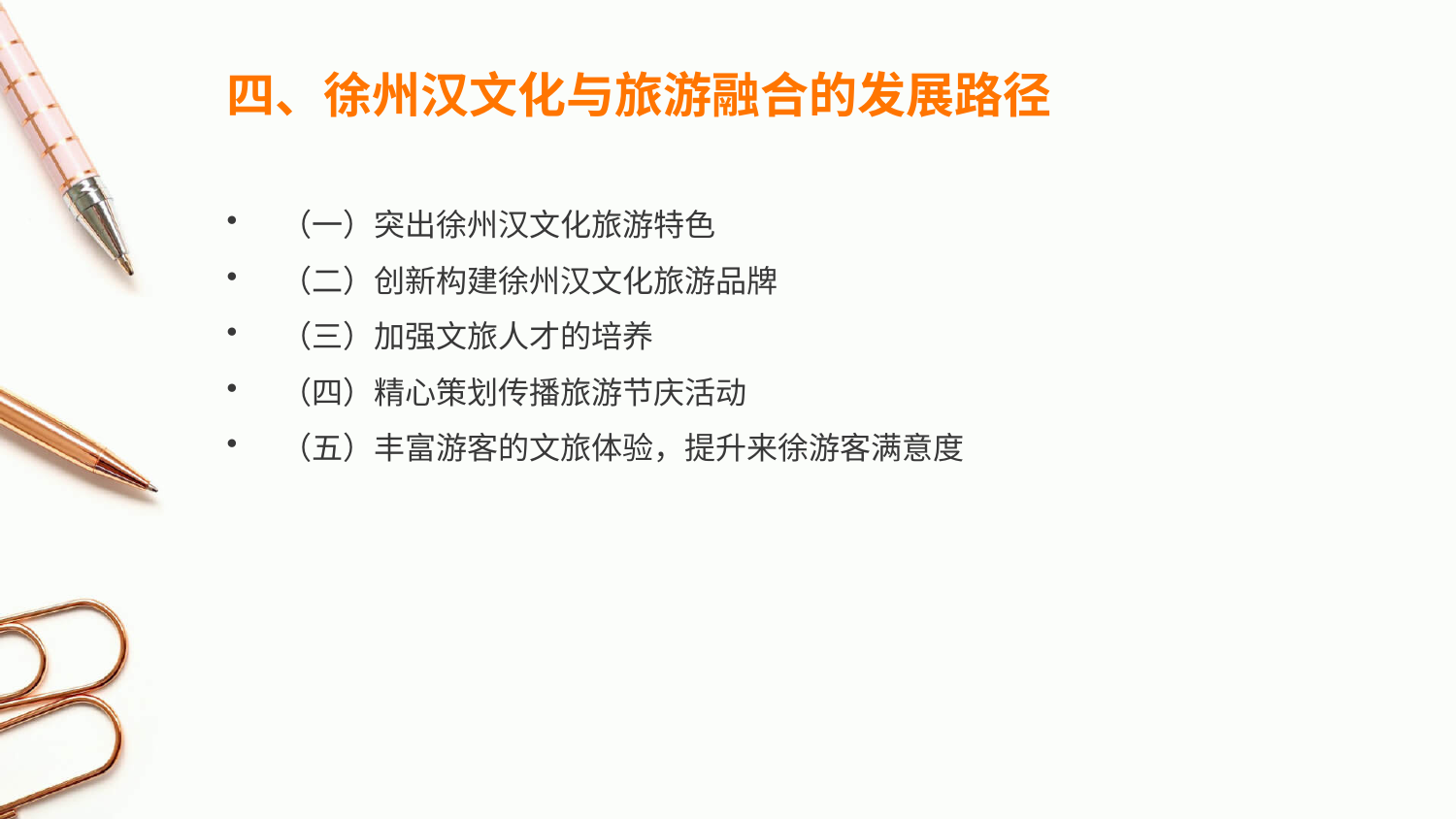

四、徐州汉文化与旅游融合的发展路径
（一）突出徐州汉文化旅游特色
（二）创新构建徐州汉文化旅游品牌
（三）加强文旅人才的培养
（四）精心策划传播旅游节庆活动
（五）丰富游客的文旅体验，提升来徐游客满意度